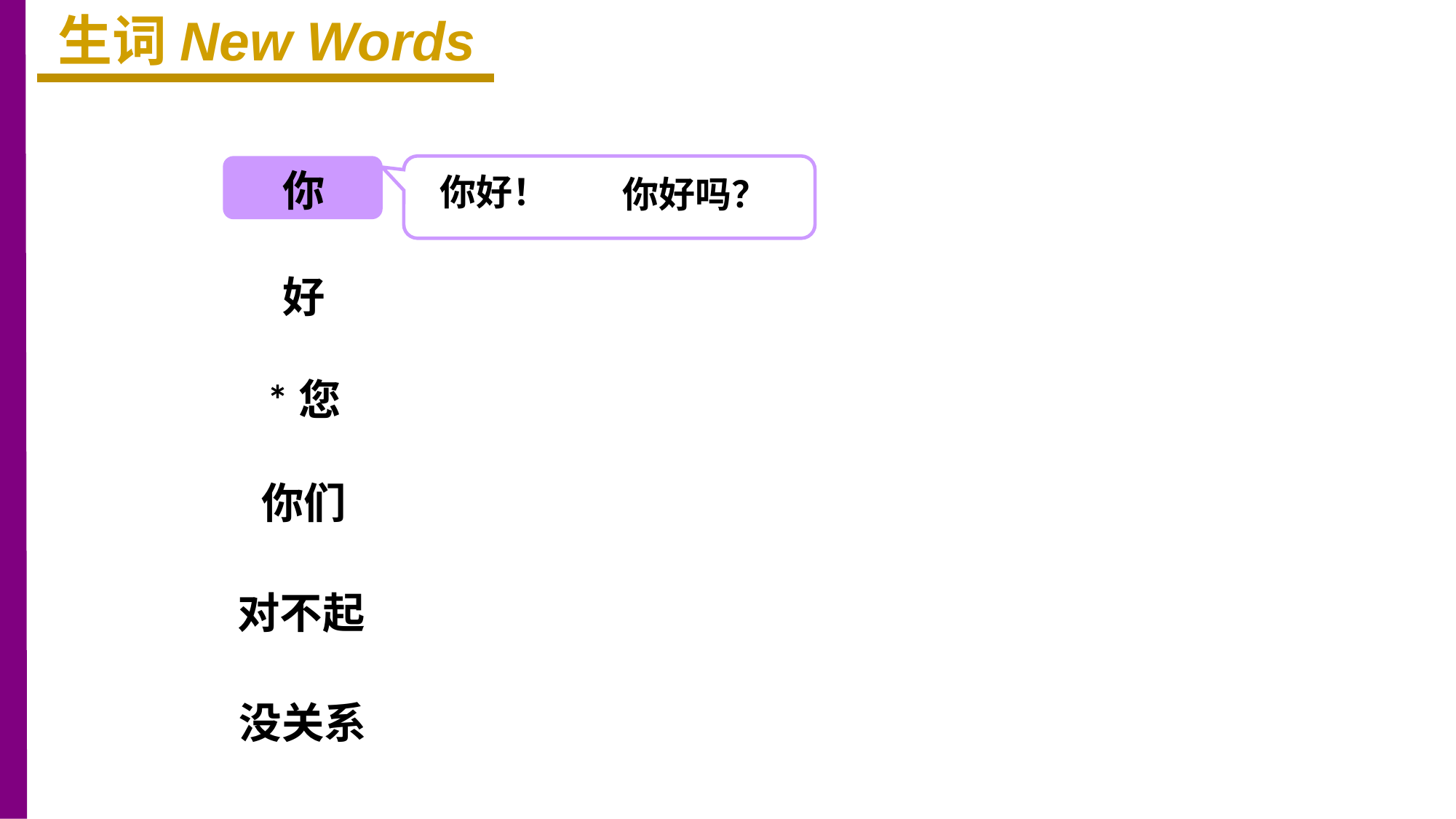

生词New Words

你
你好！
你好吗？
好
*您
你们
对不起
没关系